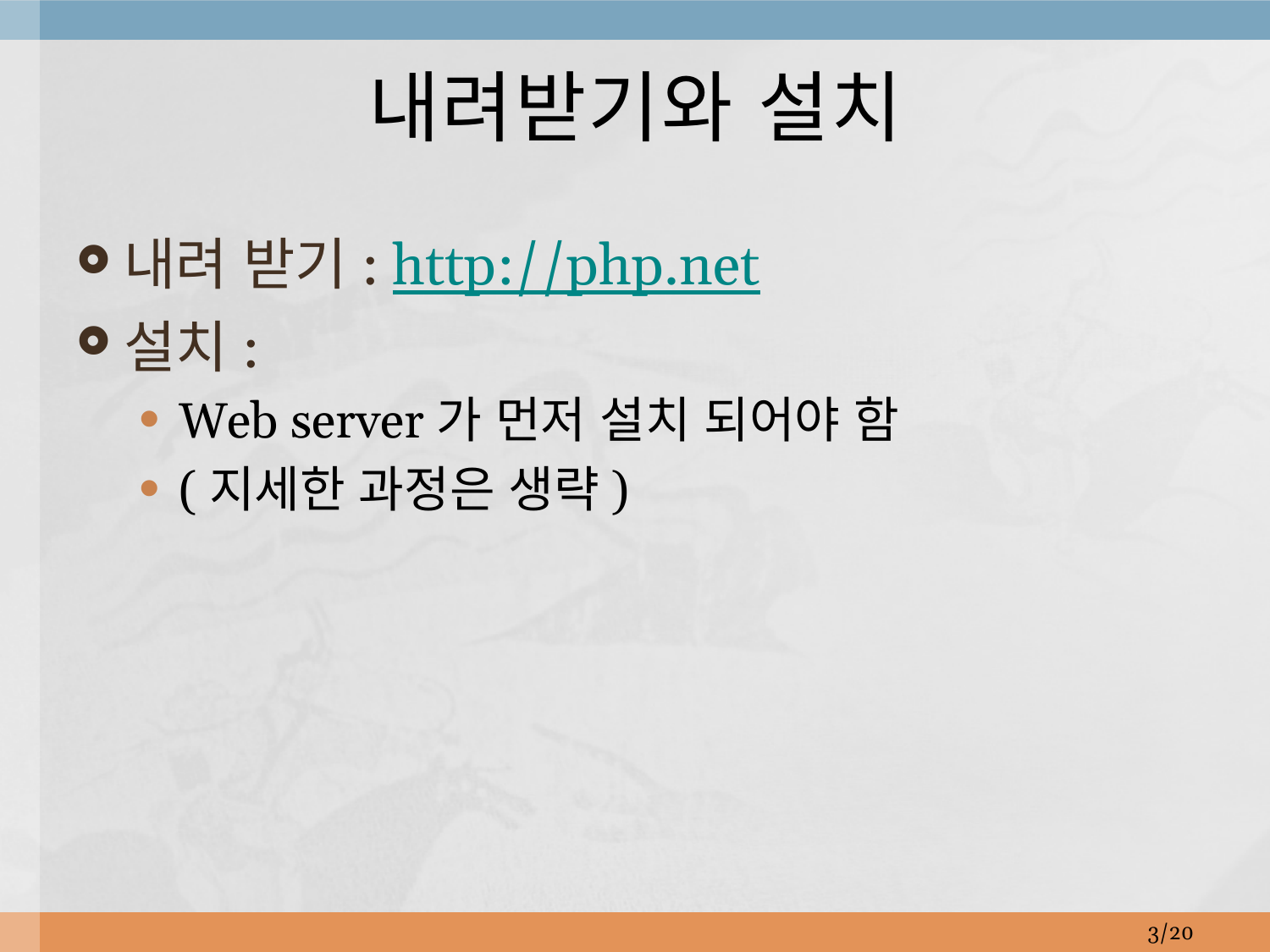

# 내려받기와 설치
내려 받기: http://php.net
설치:
Web server가 먼저 설치 되어야 함
(지세한 과정은 생략)
3